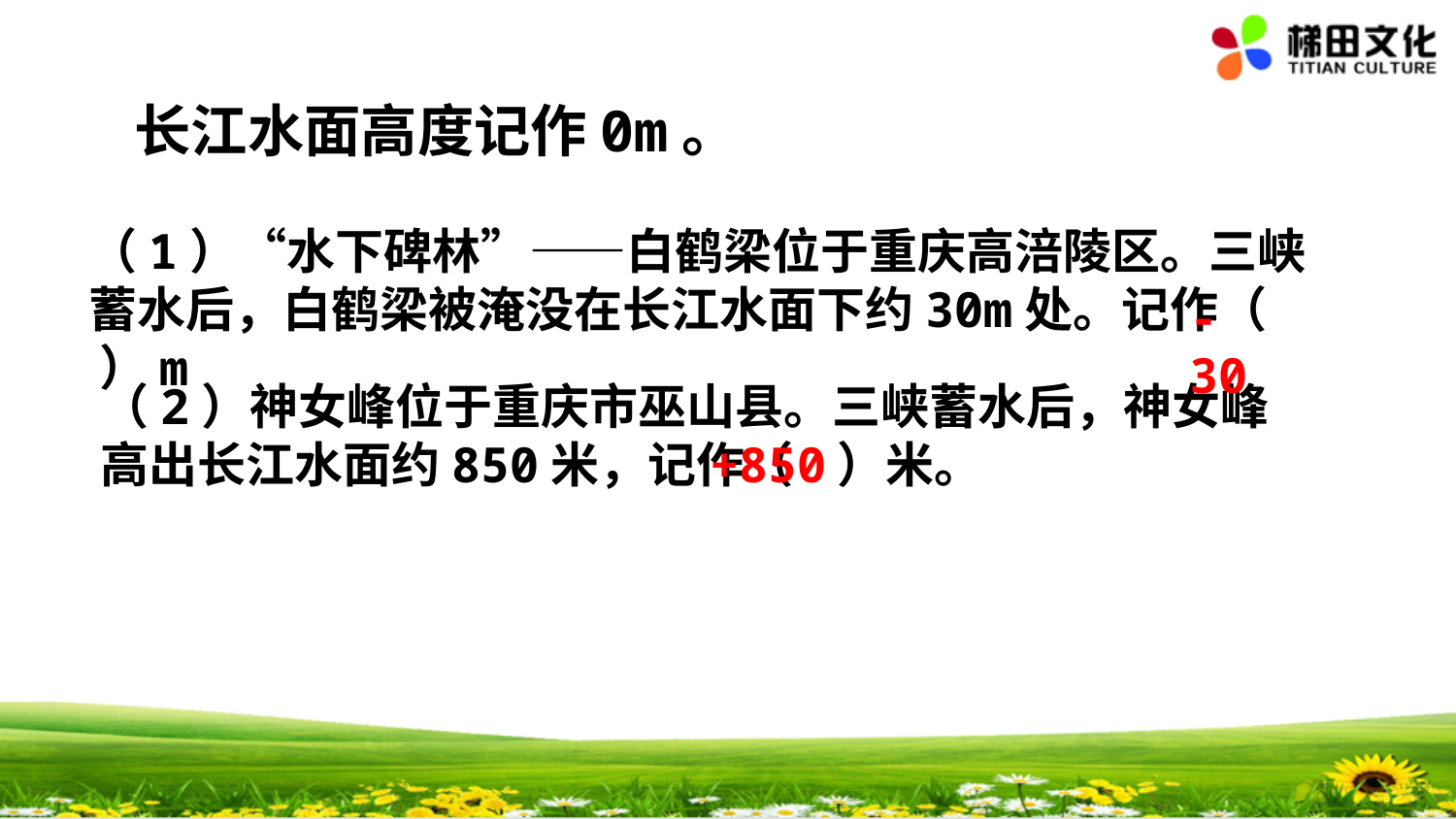

长江水面高度记作0m。
（1）“水下碑林”——白鹤梁位于重庆高涪陵区。三峡蓄水后，白鹤梁被淹没在长江水面下约30m处。记作（   ）m
-30
（2）神女峰位于重庆市巫山县。三峡蓄水后，神女峰高出长江水面约850米，记作（    ）米。
+850